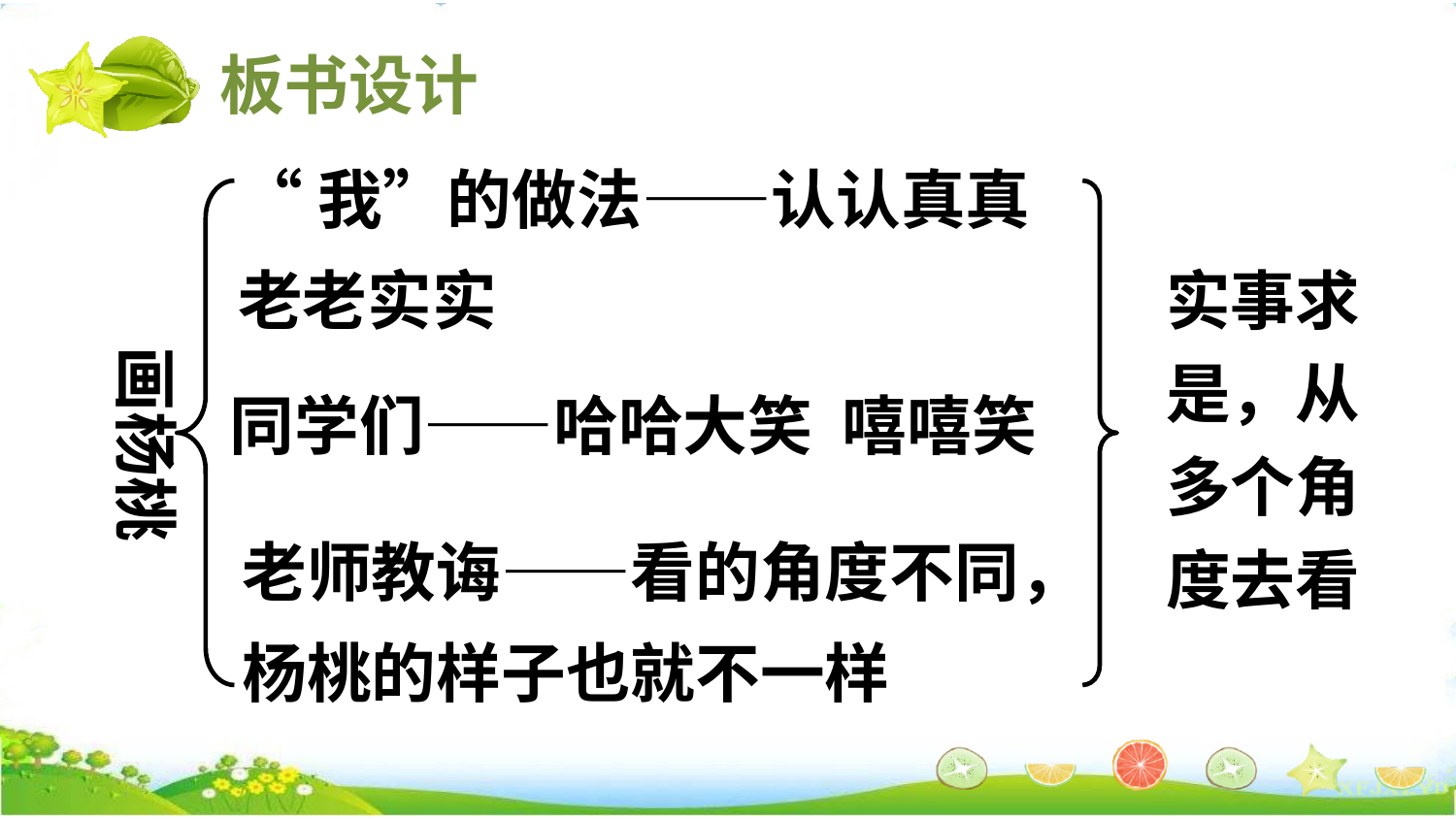

板书设计
“我”的做法——认认真真
老老实实

实事求是，从多个角度去看
画杨桃
同学们——哈哈大笑  嘻嘻笑
老师教诲——看的角度不同，杨桃的样子也就不一样